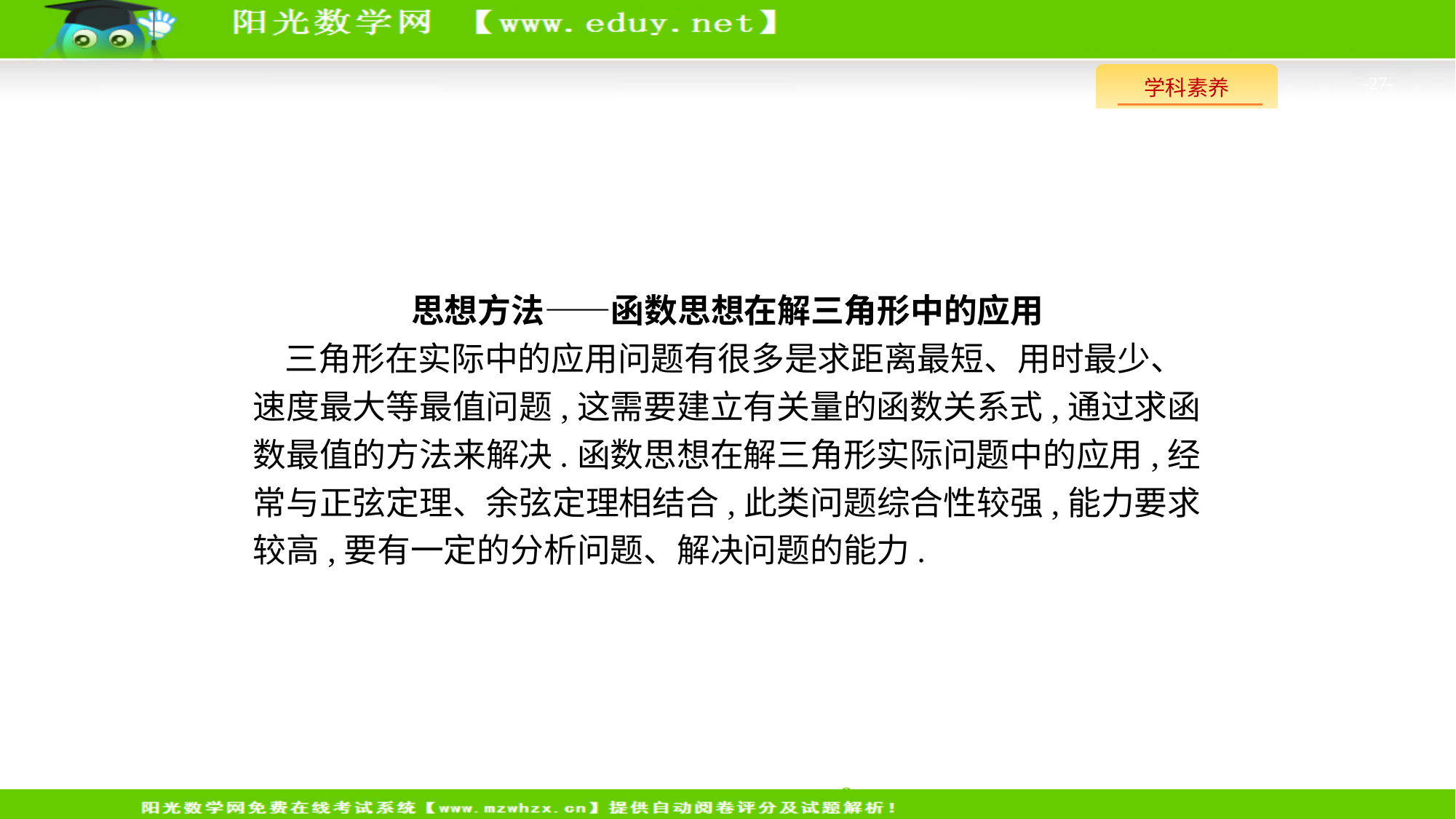

-27-
思想方法——函数思想在解三角形中的应用
三角形在实际中的应用问题有很多是求距离最短、用时最少、速度最大等最值问题,这需要建立有关量的函数关系式,通过求函数最值的方法来解决.函数思想在解三角形实际问题中的应用,经常与正弦定理、余弦定理相结合,此类问题综合性较强,能力要求较高,要有一定的分析问题、解决问题的能力.